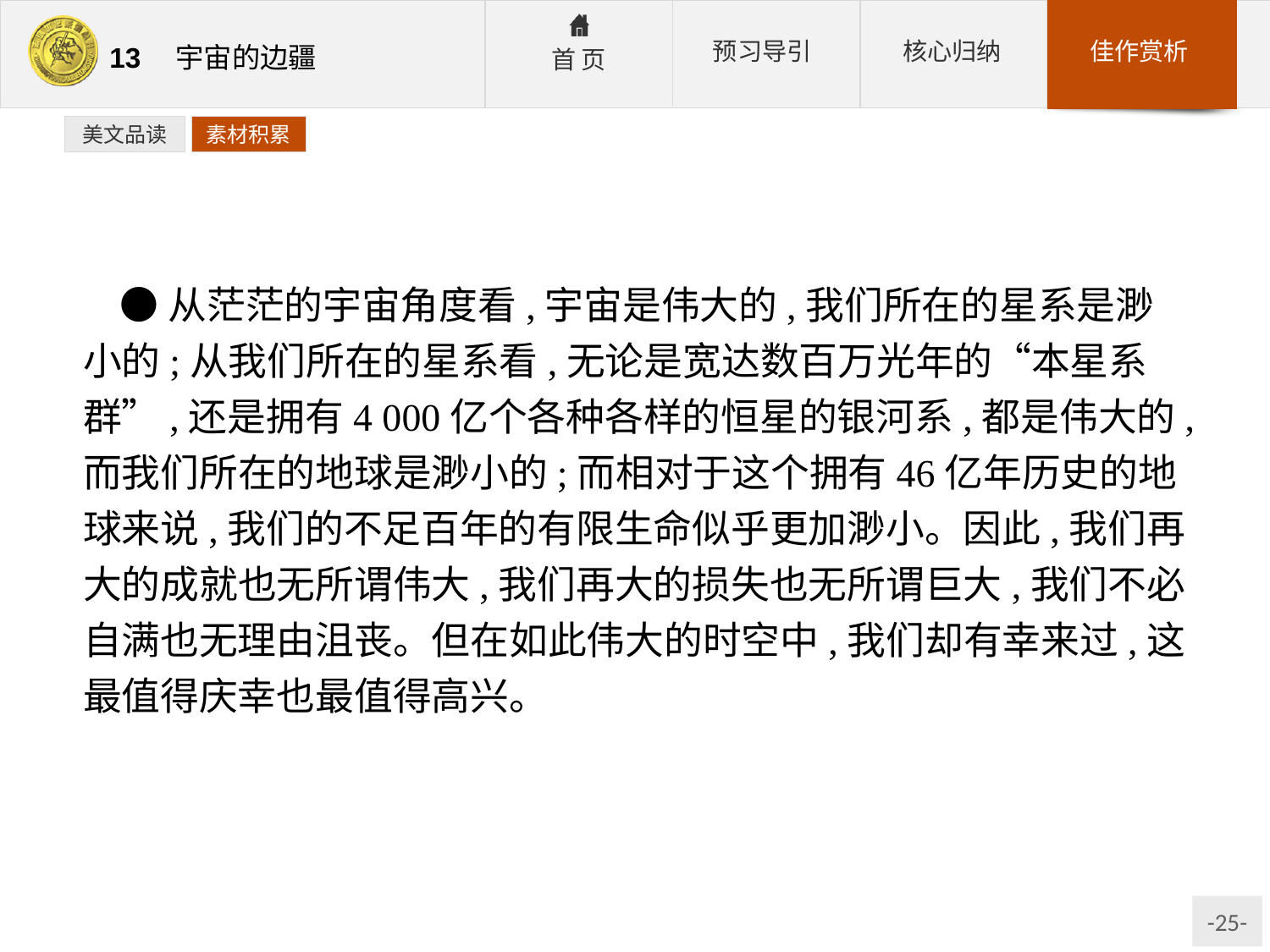

美文品读
素材积累
●从茫茫的宇宙角度看,宇宙是伟大的,我们所在的星系是渺小的;从我们所在的星系看,无论是宽达数百万光年的“本星系群”,还是拥有4 000亿个各种各样的恒星的银河系,都是伟大的,而我们所在的地球是渺小的;而相对于这个拥有46亿年历史的地球来说,我们的不足百年的有限生命似乎更加渺小。因此,我们再大的成就也无所谓伟大,我们再大的损失也无所谓巨大,我们不必自满也无理由沮丧。但在如此伟大的时空中,我们却有幸来过,这最值得庆幸也最值得高兴。